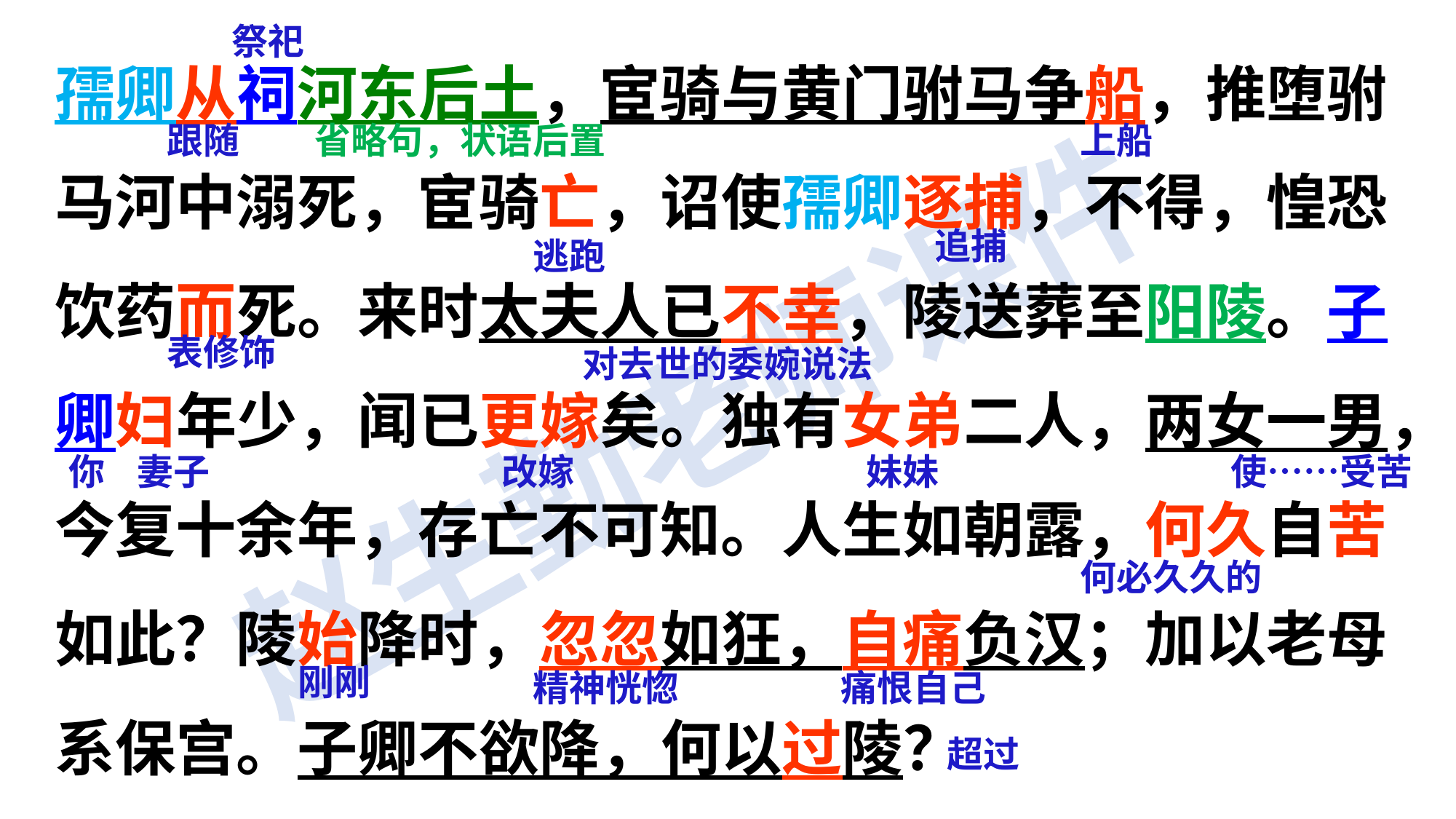

祭祀
孺卿从祠河东后土，宦骑与黄门驸马争船，推堕驸马河中溺死，宦骑亡，诏使孺卿逐捕，不得，惶恐饮药而死。来时太夫人已不幸，陵送葬至阳陵。子卿妇年少，闻已更嫁矣。独有女弟二人，两女一男，今复十余年，存亡不可知。人生如朝露，何久自苦如此？陵始降时，忽忽如狂，自痛负汉；加以老母系保宫。子卿不欲降，何以过陵？
跟随
省略句，状语后置
上船
追捕
逃跑
表修饰
对去世的委婉说法
你
妻子
改嫁
妹妹
使……受苦
何必久久的
刚刚
精神恍惚
痛恨自己
超过